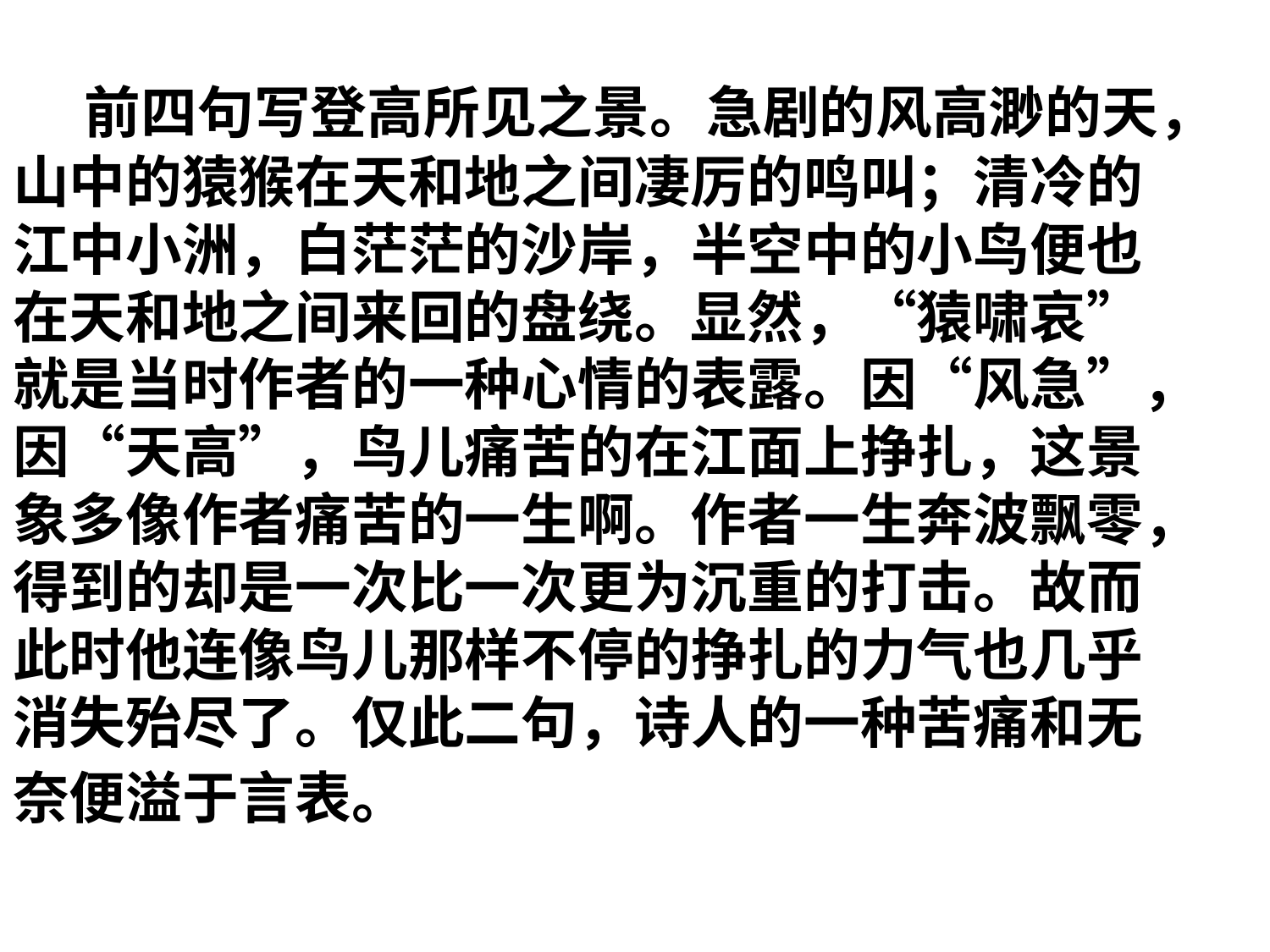

前四句写登高所见之景。急剧的风高渺的天，山中的猿猴在天和地之间凄厉的鸣叫；清冷的江中小洲，白茫茫的沙岸，半空中的小鸟便也在天和地之间来回的盘绕。显然，“猿啸哀”就是当时作者的一种心情的表露。因“风急”，因“天高”，鸟儿痛苦的在江面上挣扎，这景象多像作者痛苦的一生啊。作者一生奔波飘零，得到的却是一次比一次更为沉重的打击。故而此时他连像鸟儿那样不停的挣扎的力气也几乎消失殆尽了。仅此二句，诗人的一种苦痛和无奈便溢于言表。